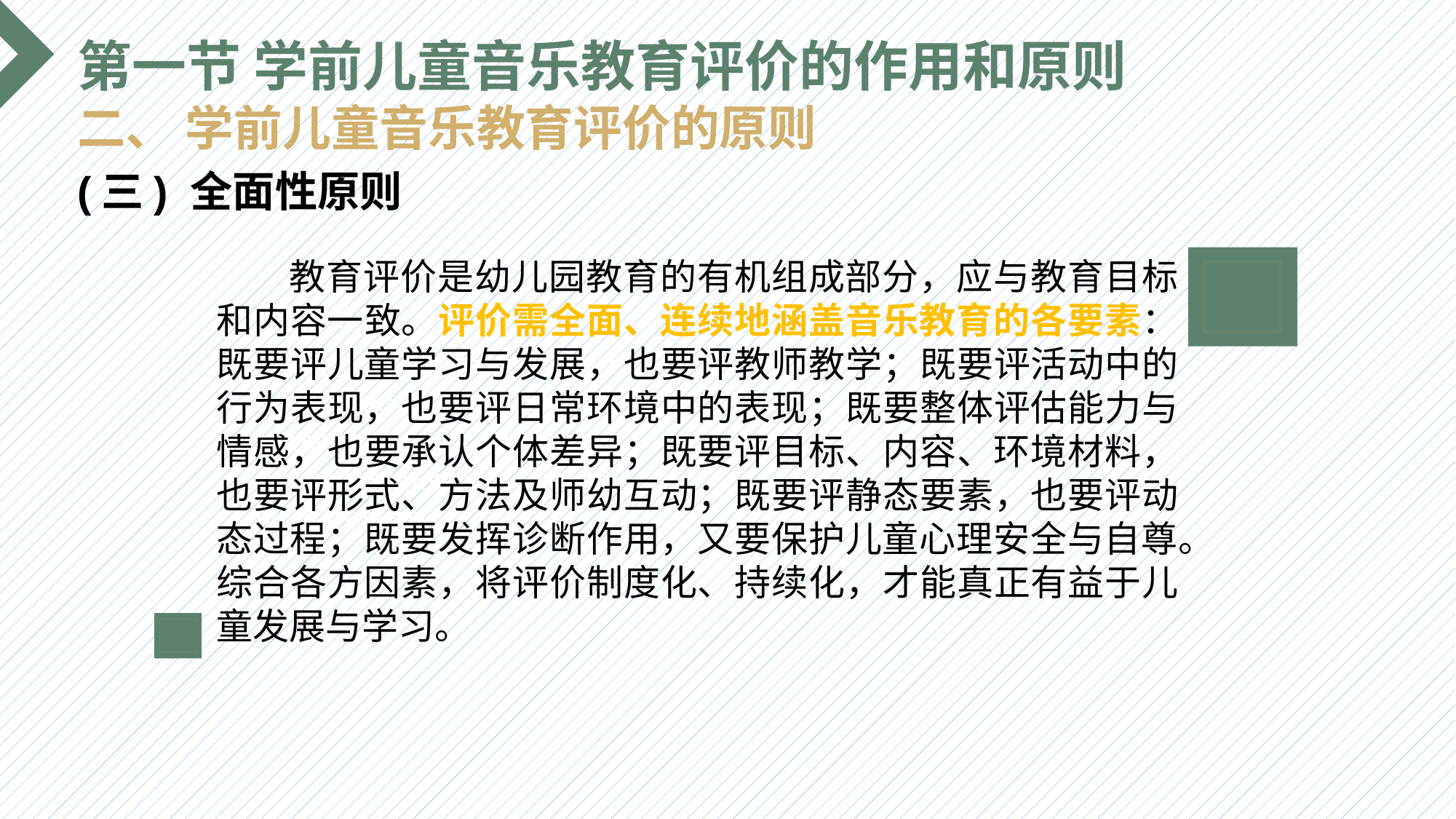

第一节 学前儿童音乐教育评价的作用和原则
二、 学前儿童音乐教育评价的原则
(三) 全面性原则

 教育评价是幼儿园教育的有机组成部分，应与教育目标和内容一致。评价需全面、连续地涵盖音乐教育的各要素：既要评儿童学习与发展，也要评教师教学；既要评活动中的行为表现，也要评日常环境中的表现；既要整体评估能力与情感，也要承认个体差异；既要评目标、内容、环境材料，也要评形式、方法及师幼互动；既要评静态要素，也要评动态过程；既要发挥诊断作用，又要保护儿童心理安全与自尊。综合各方因素，将评价制度化、持续化，才能真正有益于儿童发展与学习。

选题背景
输入您的内容，请简要说明，言简意赅即可输入您的内容，请简要说明，言简意赅即可输入您的内容，请简要说明，言简意赅即可输入您的内容，请简要说明，言简意赅即可